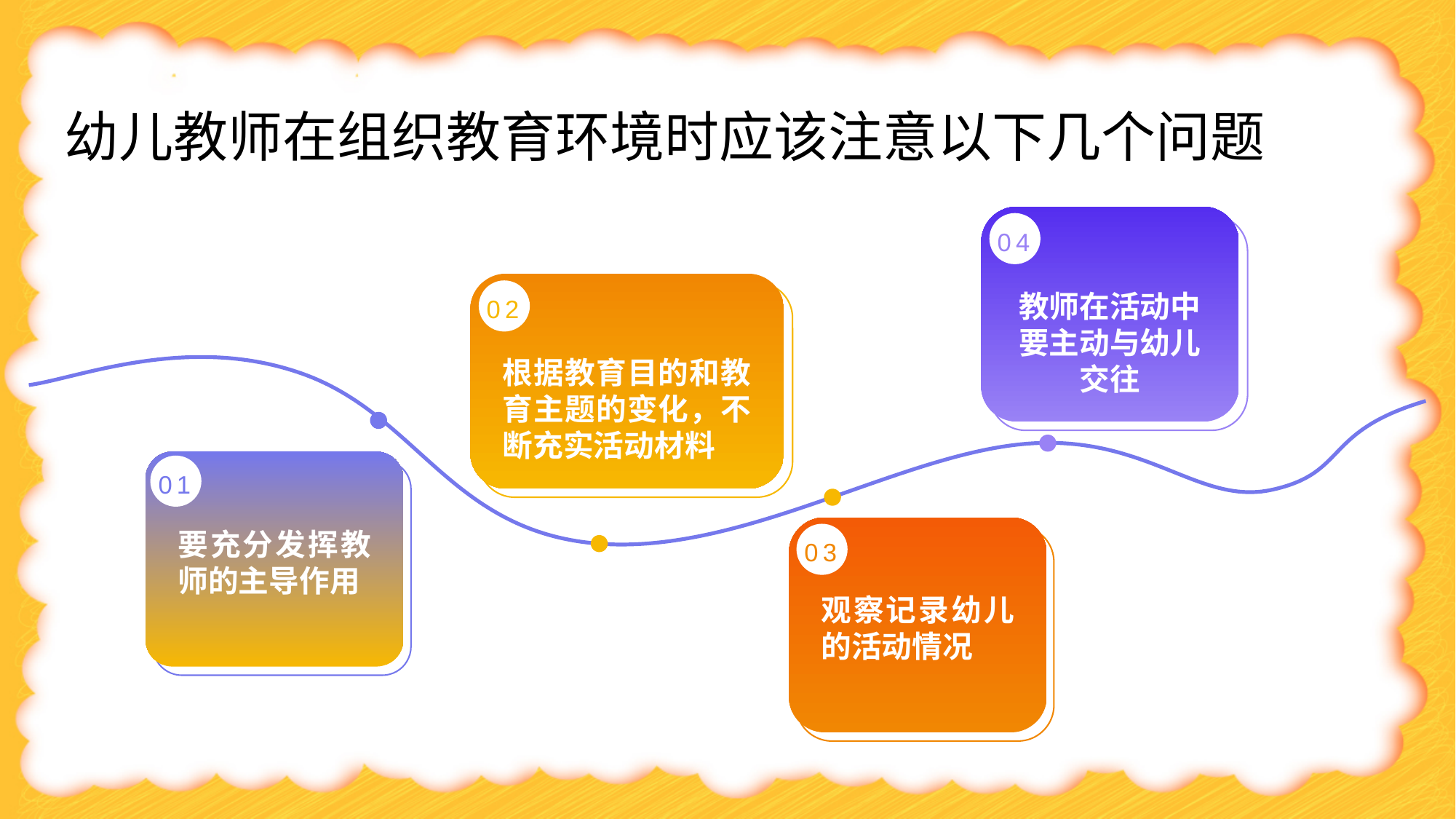

# 幼儿教师在组织教育环境时应该注意以下几个问题

04

02
教师在活动中要主动与幼儿交往

根据教育目的和教育主题的变化，不断充实活动材料

01

要充分发挥教师的主导作用

03

观察记录幼儿的活动情况